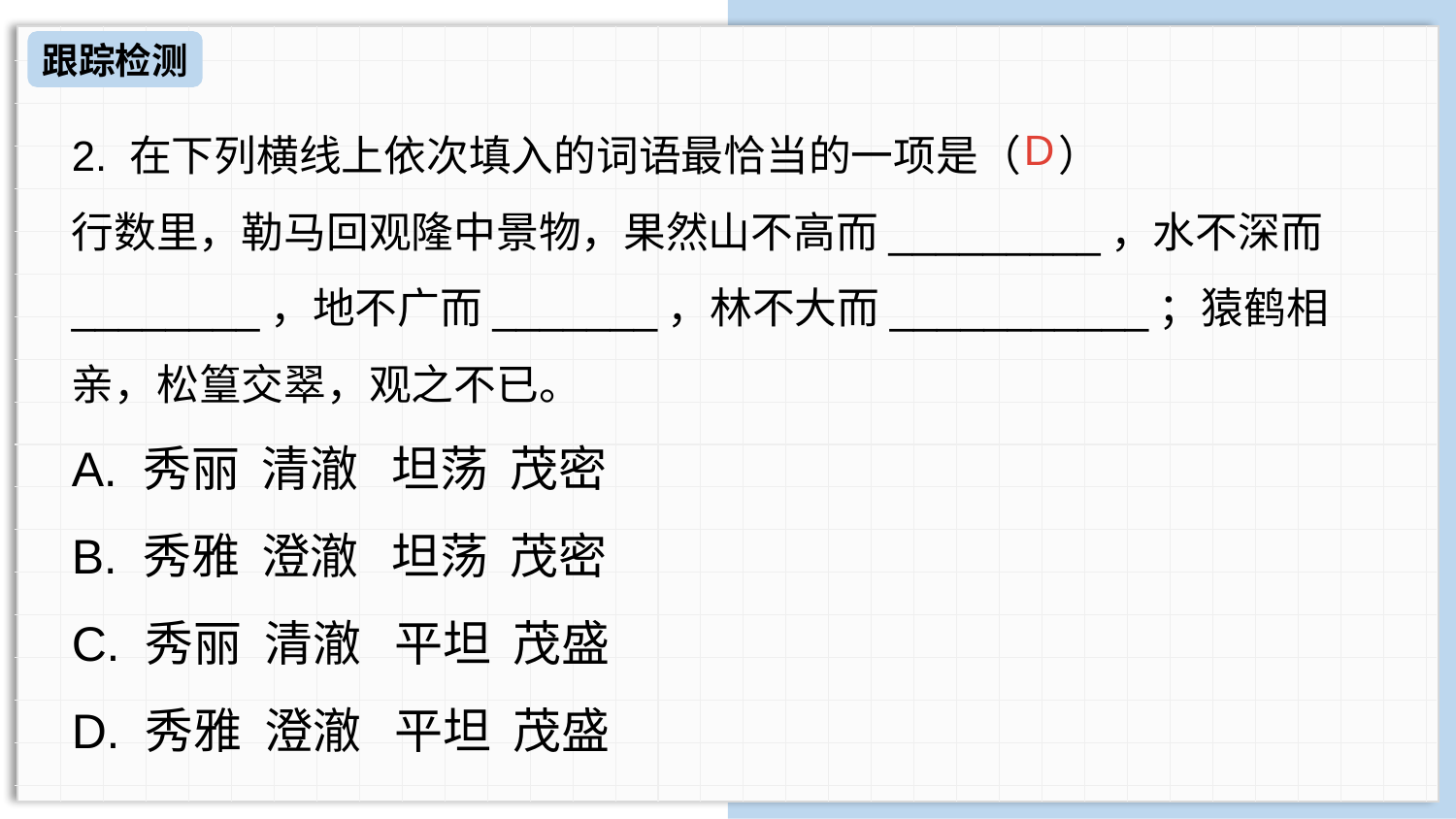

跟踪检测
2. 在下列横线上依次填入的词语最恰当的一项是（    ）
行数里，勒马回观隆中景物，果然山不高而_________，水不深而________，地不广而_______，林不大而___________；猿鹤相亲，松篁交翠，观之不已。
A. 秀丽  清澈   坦荡  茂密
B. 秀雅  澄澈   坦荡  茂密
C. 秀丽  清澈   平坦  茂盛
D. 秀雅  澄澈   平坦  茂盛
D